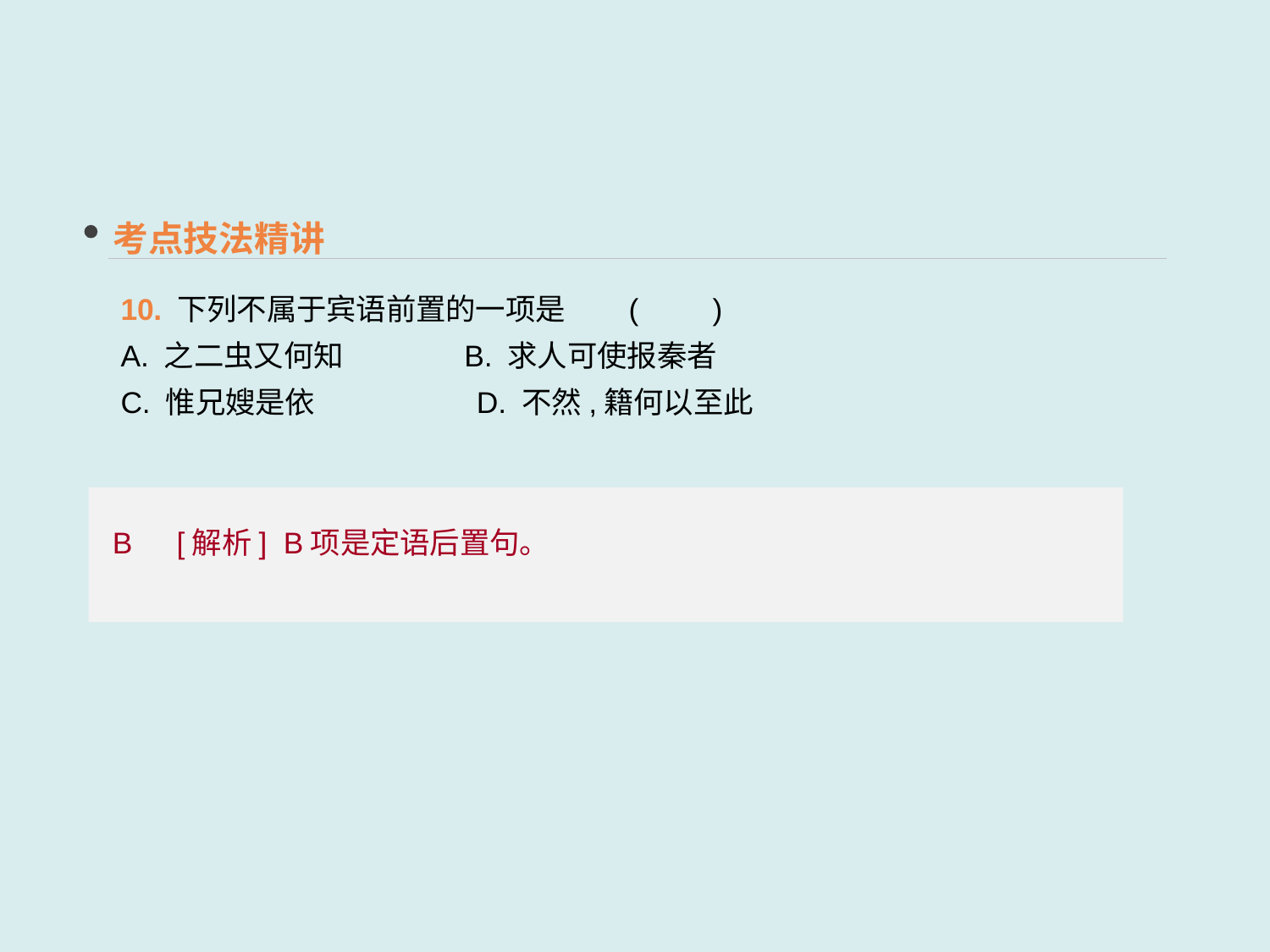

考点技法精讲

10. 下列不属于宾语前置的一项是	(　　)
A. 之二虫又何知　　        B. 求人可使报秦者
C. 惟兄嫂是依	              D. 不然,籍何以至此

B　[解析]  B项是定语后置句。